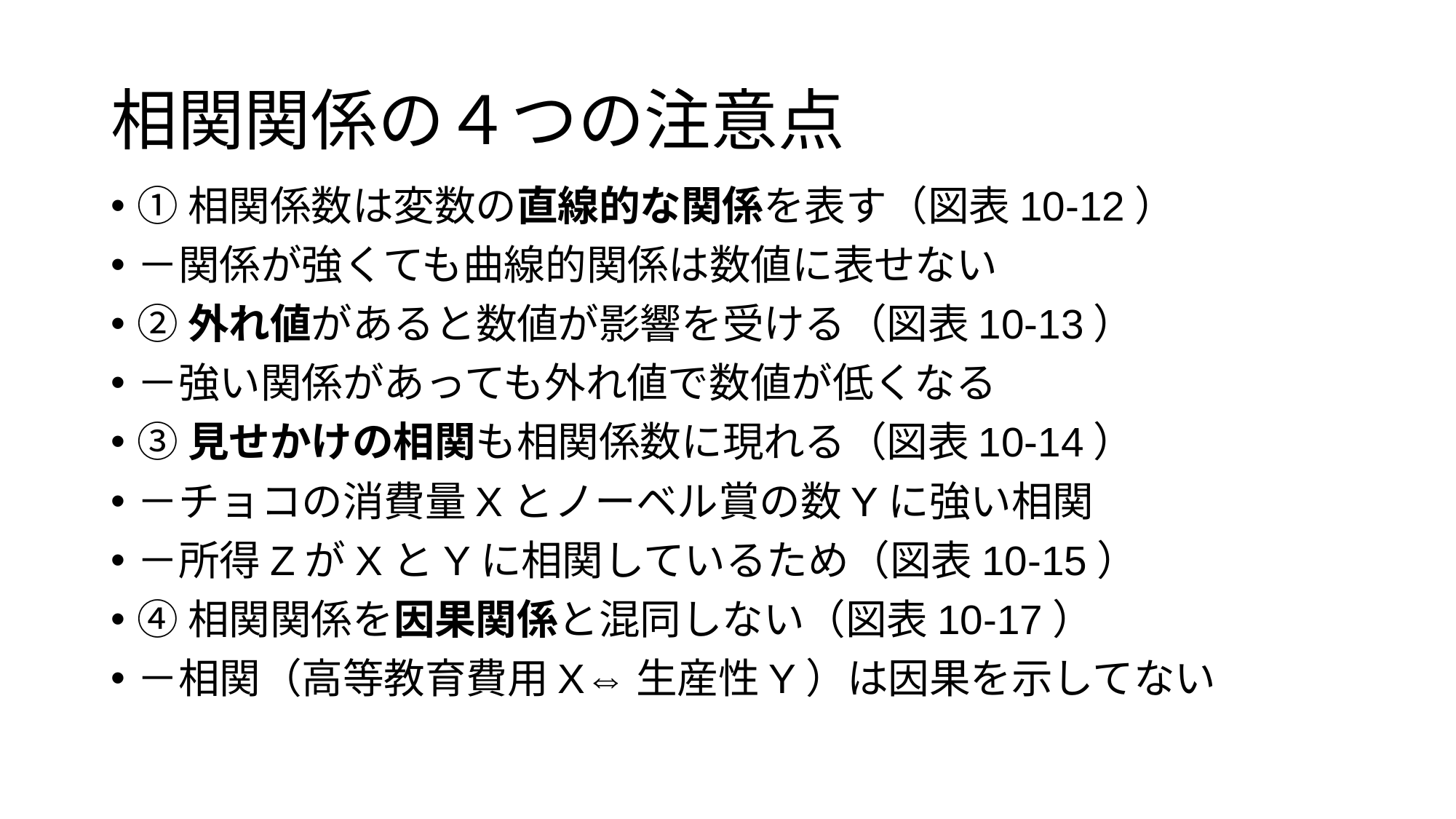

# 相関関係の４つの注意点
①相関係数は変数の直線的な関係を表す（図表10-12）
－関係が強くても曲線的関係は数値に表せない
②外れ値があると数値が影響を受ける（図表10-13）
－強い関係があっても外れ値で数値が低くなる
③見せかけの相関も相関係数に現れる（図表10-14）
－チョコの消費量Xとノーベル賞の数Yに強い相関
－所得ZがXとYに相関しているため（図表10-15）
④相関関係を因果関係と混同しない（図表10-17）
－相関（高等教育費用X⇔生産性Y）は因果を示してない

20